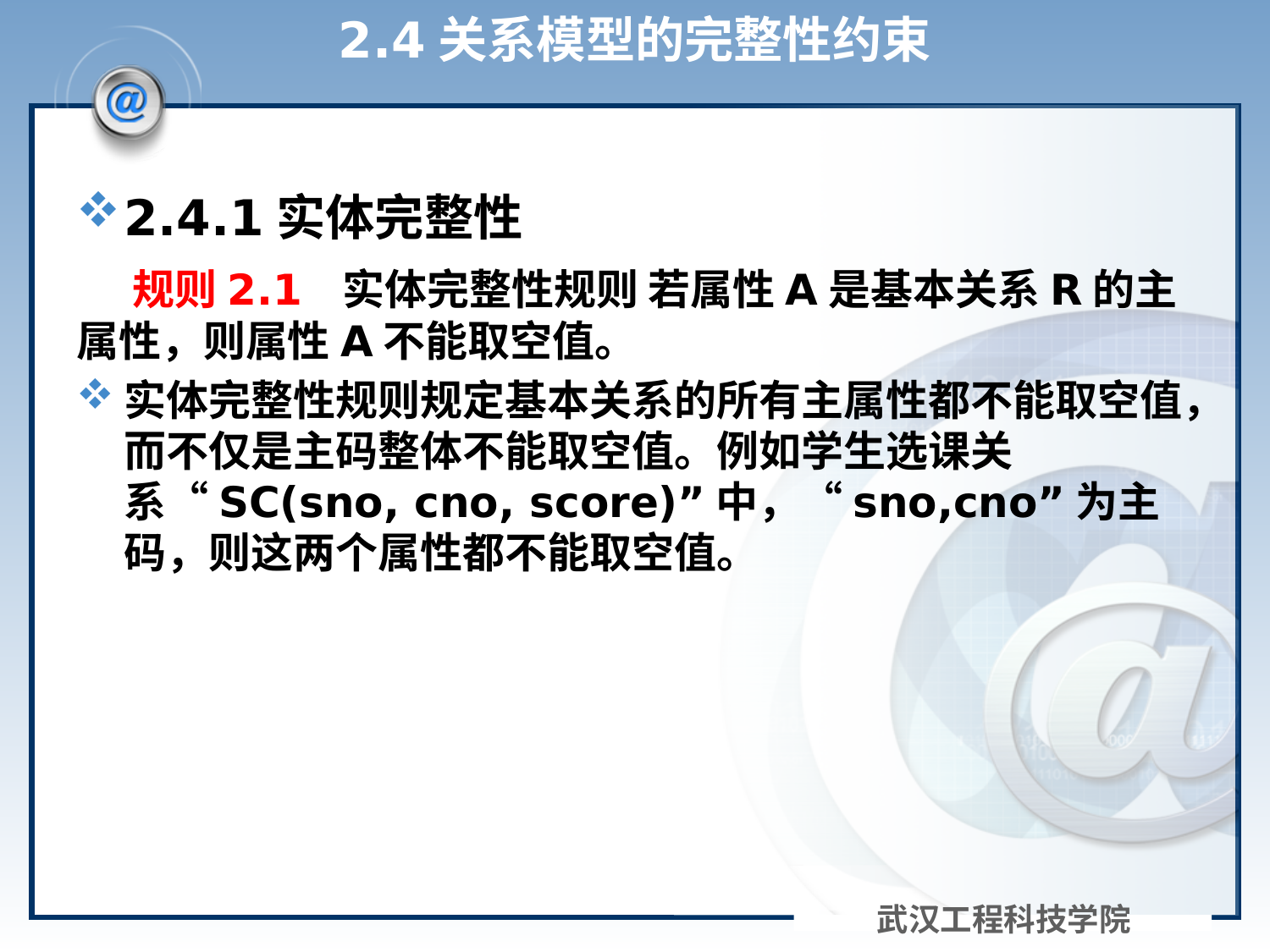

# 2.4关系模型的完整性约束
2.4.1实体完整性
    规则2.1  实体完整性规则 若属性A是基本关系R的主属性，则属性A不能取空值。
实体完整性规则规定基本关系的所有主属性都不能取空值，而不仅是主码整体不能取空值。例如学生选课关系“SC(sno, cno, score)”中，“sno,cno”为主码，则这两个属性都不能取空值。

武汉工程科技学院